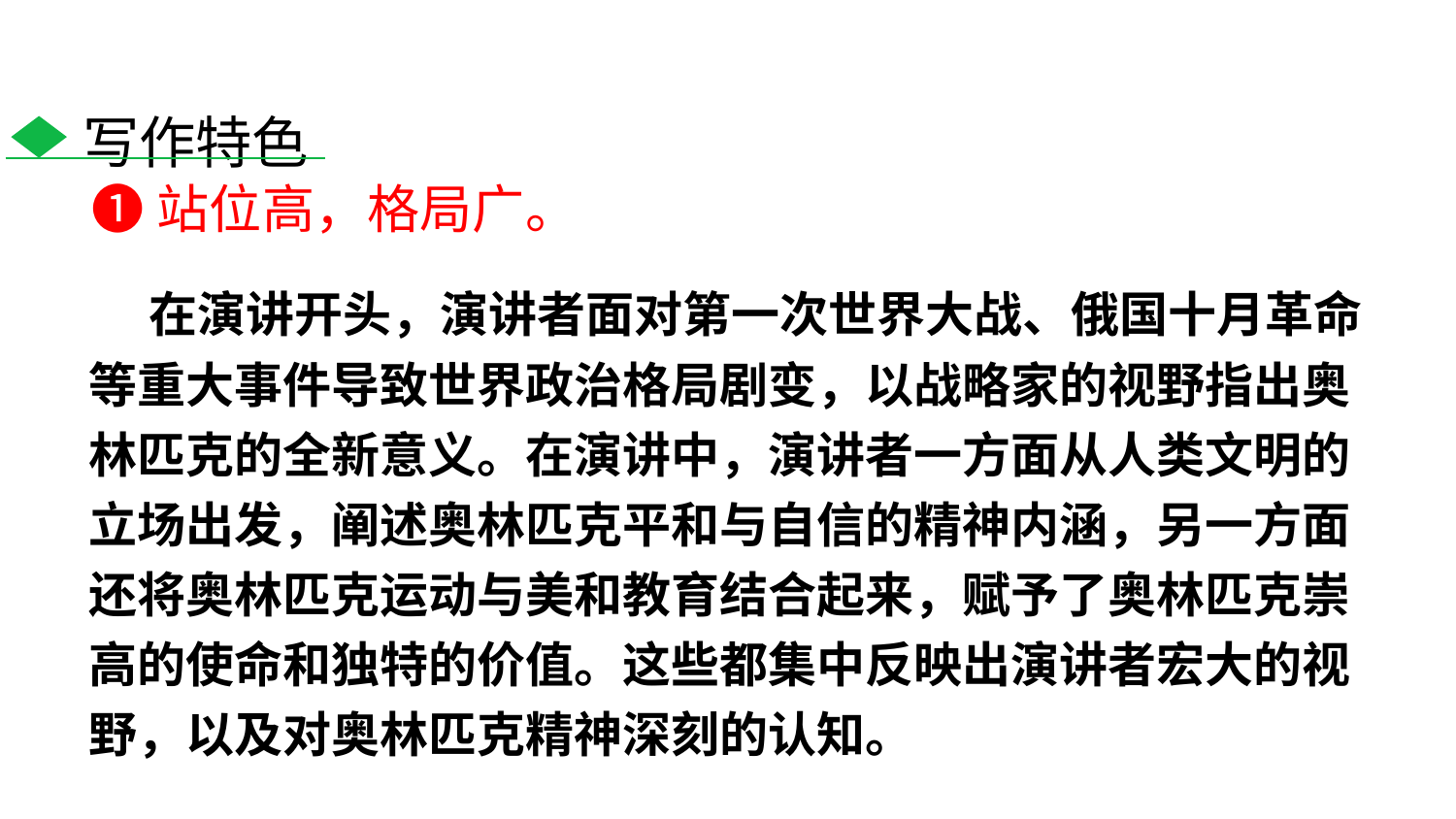

写作特色

❶站位高，格局广。
    在演讲开头，演讲者面对第一次世界大战、俄国十月革命等重大事件导致世界政治格局剧变，以战略家的视野指出奥林匹克的全新意义。在演讲中，演讲者一方面从人类文明的立场出发，阐述奥林匹克平和与自信的精神内涵，另一方面还将奥林匹克运动与美和教育结合起来，赋予了奥林匹克崇高的使命和独特的价值。这些都集中反映出演讲者宏大的视野，以及对奥林匹克精神深刻的认知。